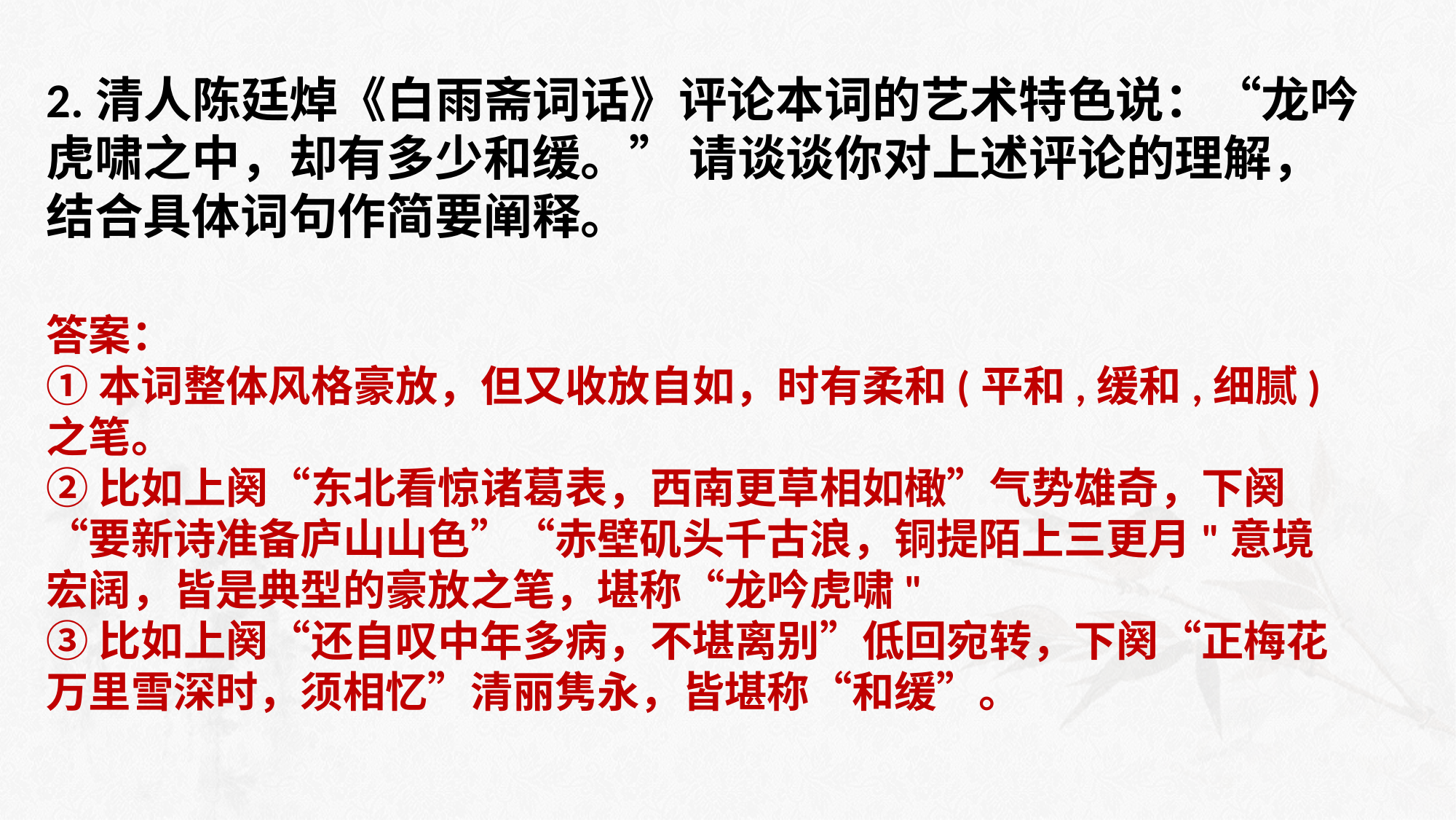

2.清人陈廷焯《白雨斋词话》评论本词的艺术特色说：“龙吟虎啸之中，却有多少和缓。” 请谈谈你对上述评论的理解，结合具体词句作简要阐释。
答案：
①本词整体风格豪放，但又收放自如，时有柔和(平和,缓和,细腻)之笔。
②比如上阕“东北看惊诸葛表，西南更草相如橄”气势雄奇，下阕“要新诗准备庐山山色”“赤壁矶头千古浪，铜提陌上三更月"意境宏阔，皆是典型的豪放之笔，堪称“龙吟虎啸"
③比如上阕“还自叹中年多病，不堪离别”低回宛转，下阕“正梅花万里雪深时，须相忆”清丽隽永，皆堪称“和缓”。